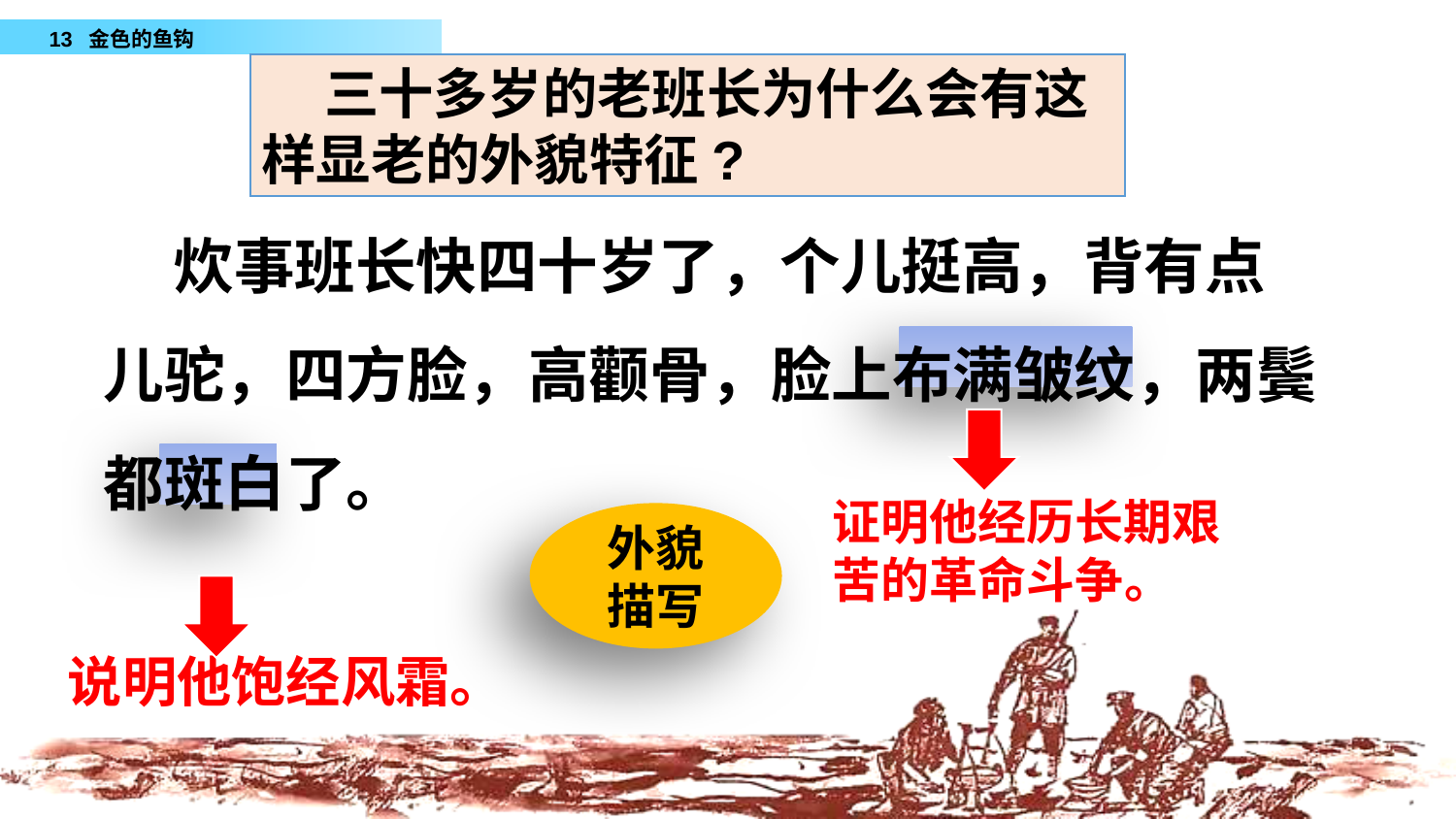

三十多岁的老班长为什么会有这样显老的外貌特征?
    炊事班长快四十岁了，个儿挺高，背有点儿驼，四方脸，高颧骨，脸上布满皱纹，两鬓都斑白了。

证明他经历长期艰苦的革命斗争。
外貌
描写

说明他饱经风霜。